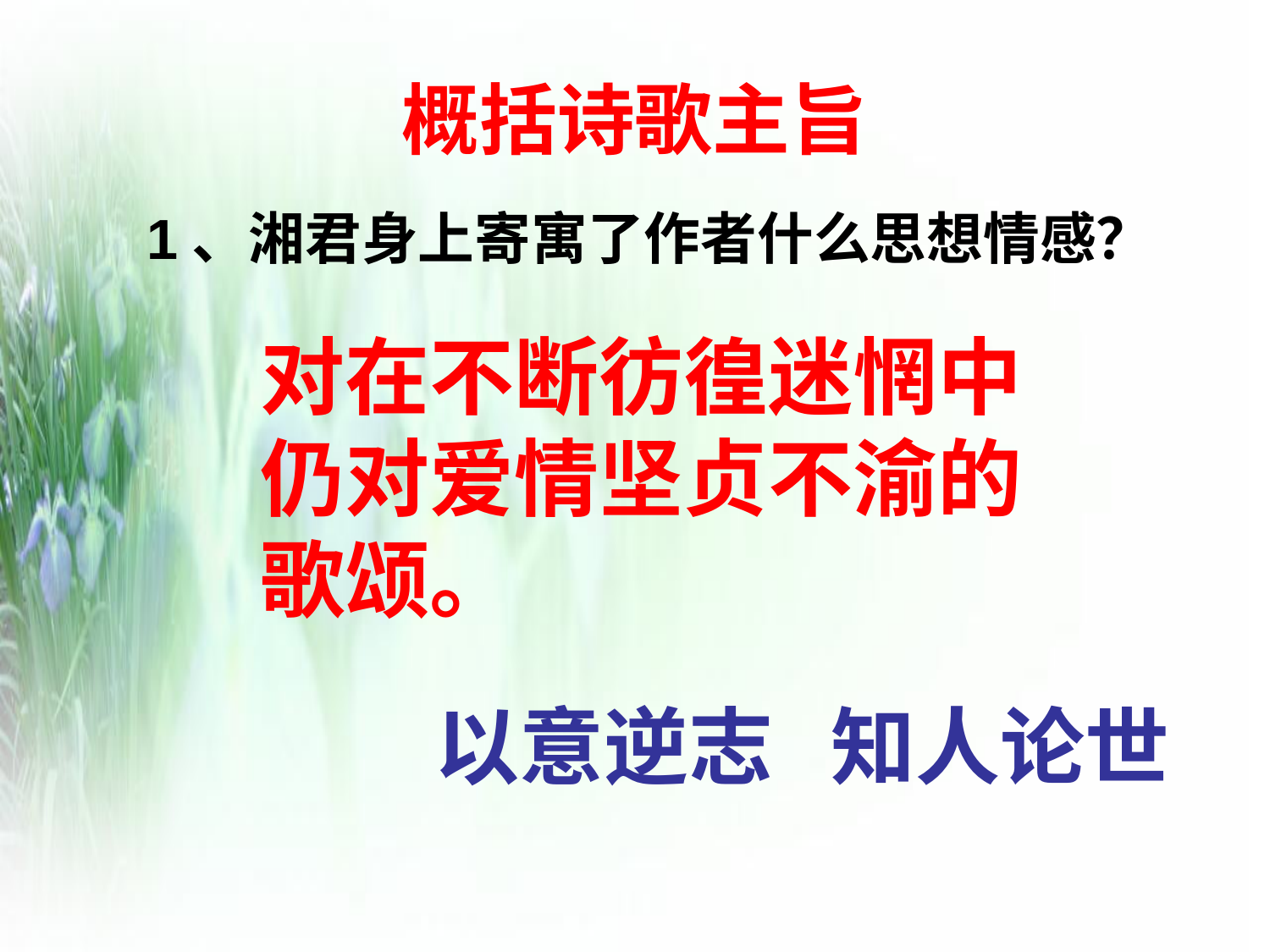

# 概括诗歌主旨
1、湘君身上寄寓了作者什么思想情感？
对在不断彷徨迷惘中仍对爱情坚贞不渝的歌颂。
以意逆志   知人论世